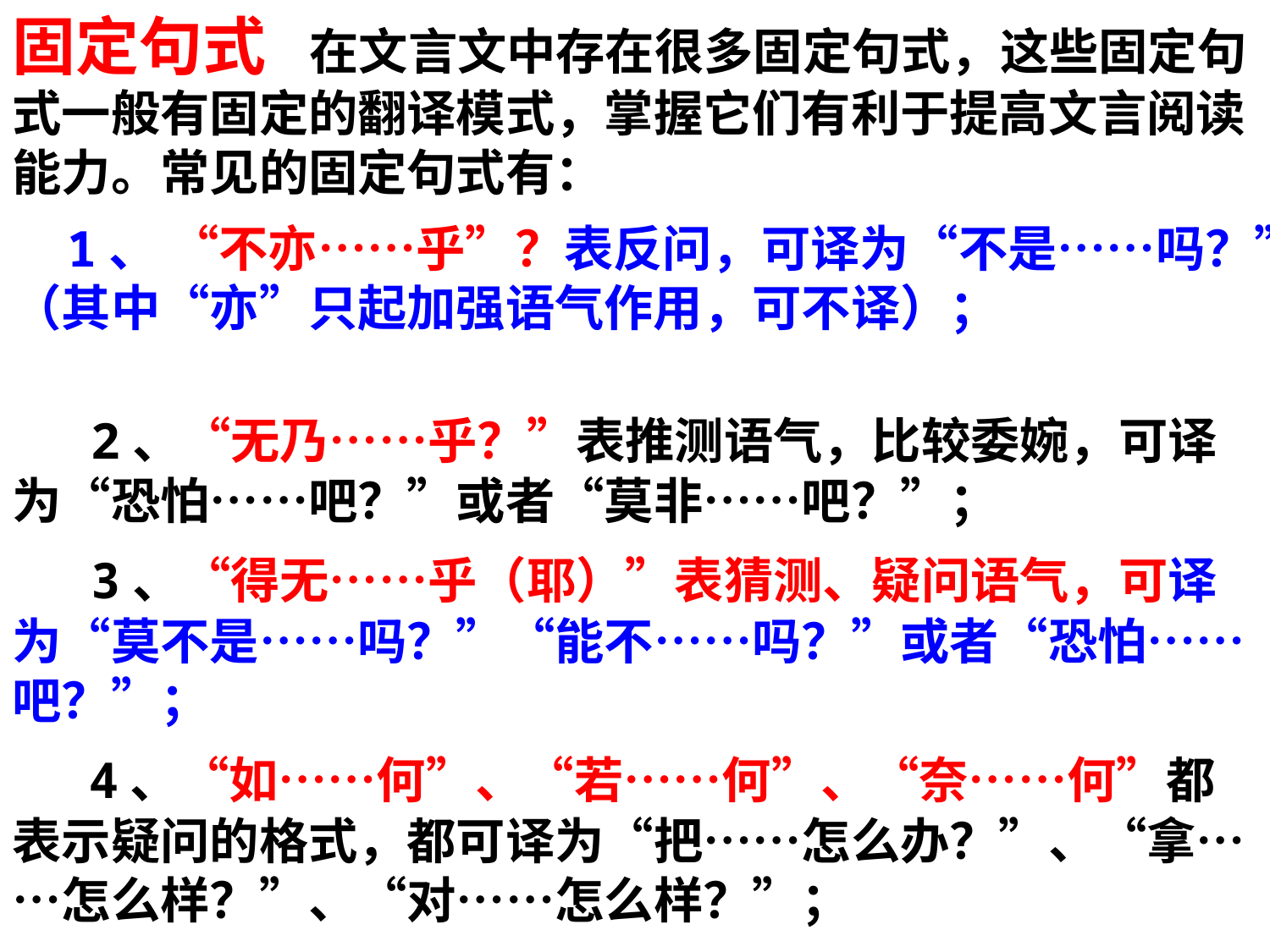

固定句式   在文言文中存在很多固定句式，这些固定句式一般有固定的翻译模式，掌握它们有利于提高文言阅读能力。常见的固定句式有：
    1、 “不亦……乎”？表反问，可译为“不是……吗？”（其中“亦”只起加强语气作用，可不译）；
     2、“无乃……乎？”表推测语气，比较委婉，可译为“恐怕……吧？”或者“莫非……吧？”；
     3、“得无……乎（耶）”表猜测、疑问语气，可译为“莫不是……吗？”“能不……吗？”或者“恐怕……吧？”；
     4、“如……何”、“若……何”、“奈……何”都表示疑问的格式，都可译为“把……怎么办？”、“拿……怎么样？”、“对……怎么样？”；